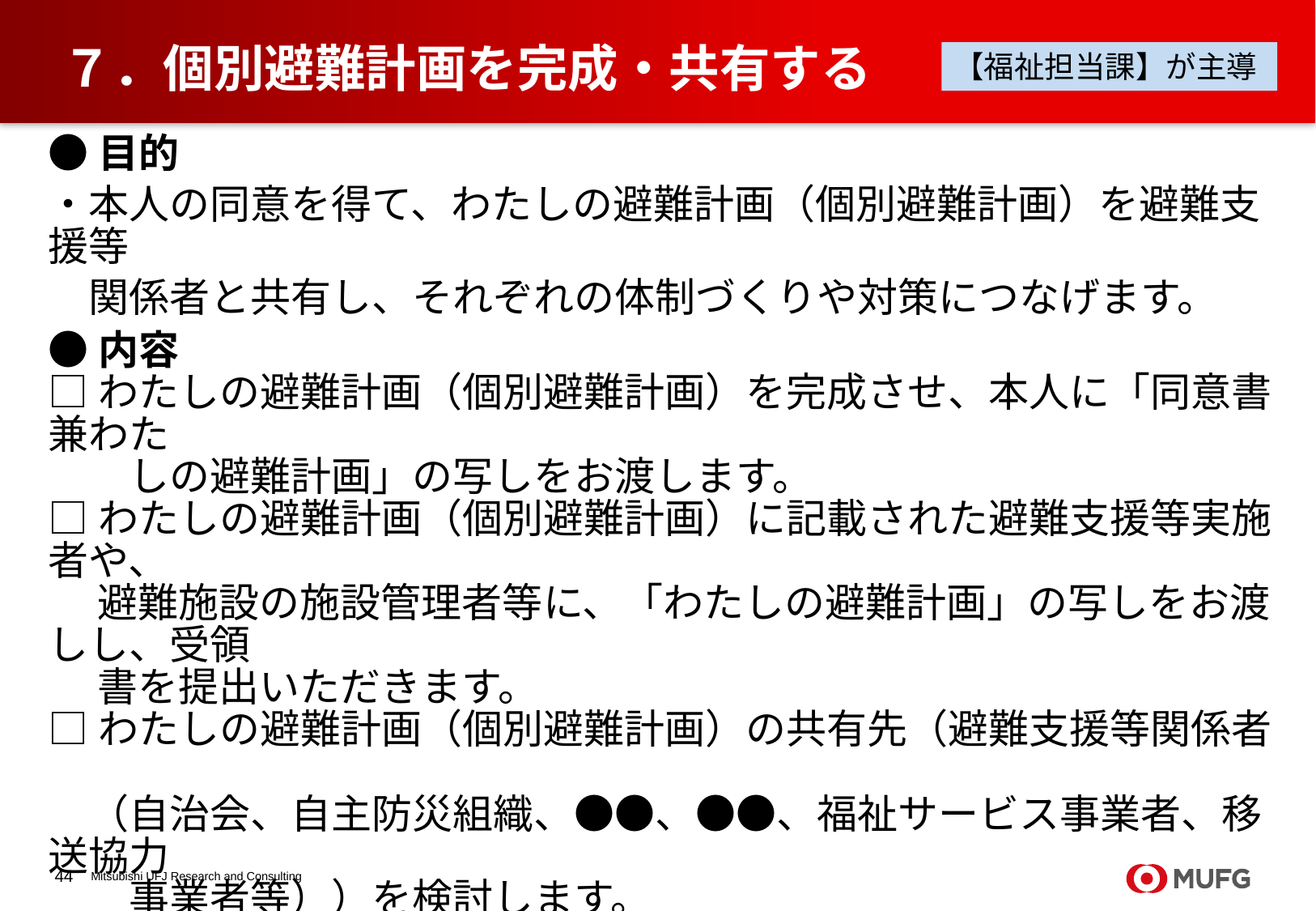

# ７．個別避難計画を完成・共有する
【福祉担当課】が主導
●目的
・本人の同意を得て、わたしの避難計画（個別避難計画）を避難支援等
　関係者と共有し、それぞれの体制づくりや対策につなげます。
●内容
□わたしの避難計画（個別避難計画）を完成させ、本人に「同意書兼わた
　　しの避難計画」の写しをお渡します。
□わたしの避難計画（個別避難計画）に記載された避難支援等実施者や、
　 避難施設の施設管理者等に、「わたしの避難計画」の写しをお渡しし、受領
　 書を提出いただきます。
□わたしの避難計画（個別避難計画）の共有先（避難支援等関係者
　（自治会、自主防災組織、●●、●●、福祉サービス事業者、移送協力
　　事業者等））を検討します。
□避難支援等関係者に「わたしの避難計画」の写しをお渡しし、受領書を提
　　出いただきます。
●持ち物
□同意書兼わたしの避難計画の写し　  □受領書